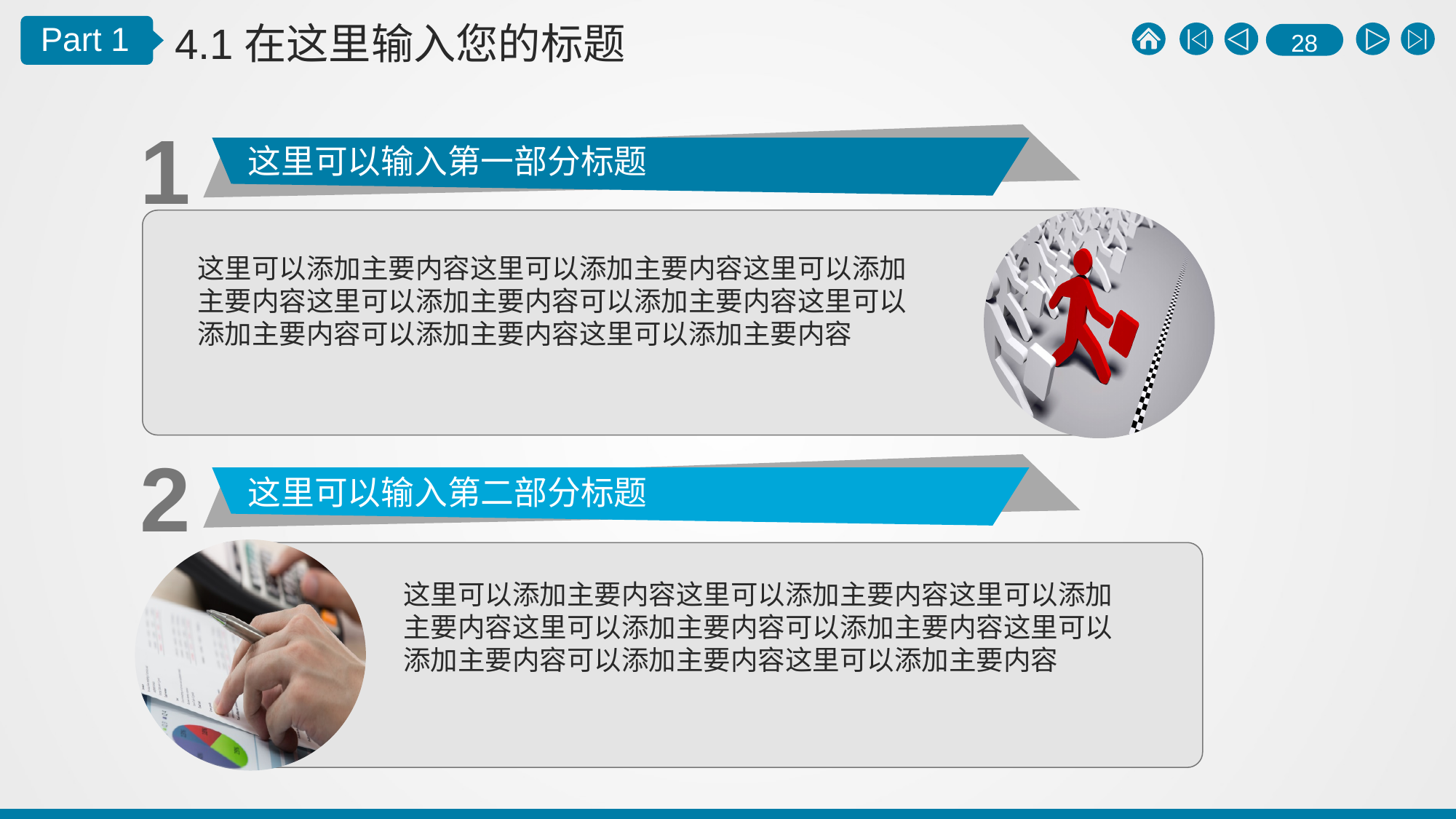

4.1在这里输入您的标题
Part 1

1

这里可以输入第一部分标题

这里可以添加主要内容这里可以添加主要内容这里可以添加主要内容这里可以添加主要内容可以添加主要内容这里可以添加主要内容可以添加主要内容这里可以添加主要内容
2

这里可以输入第二部分标题

这里可以添加主要内容这里可以添加主要内容这里可以添加主要内容这里可以添加主要内容可以添加主要内容这里可以添加主要内容可以添加主要内容这里可以添加主要内容